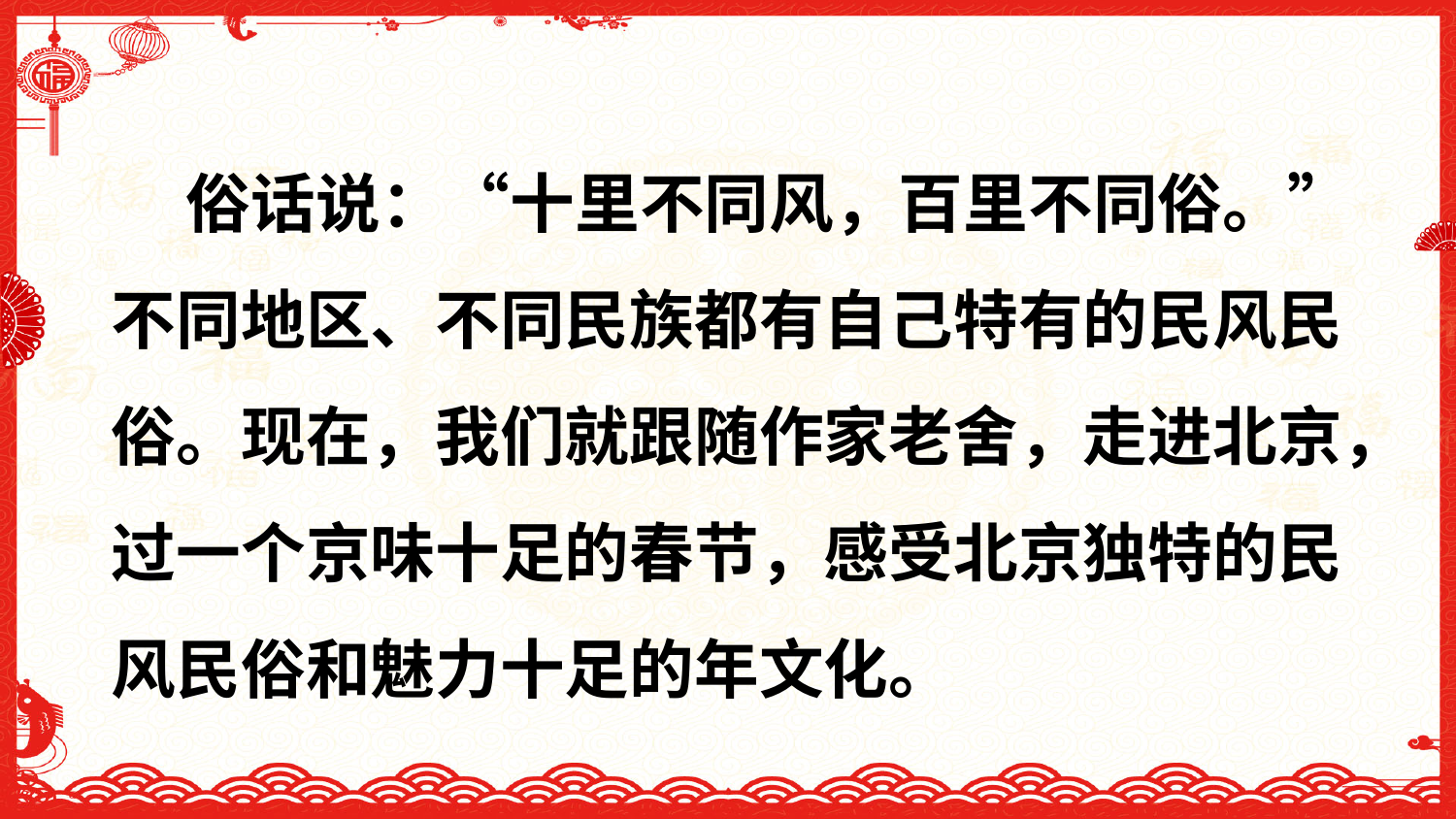

俗话说：“十里不同风，百里不同俗。”不同地区、不同民族都有自己特有的民风民俗。现在，我们就跟随作家老舍，走进北京，过一个京味十足的春节，感受北京独特的民风民俗和魅力十足的年文化。